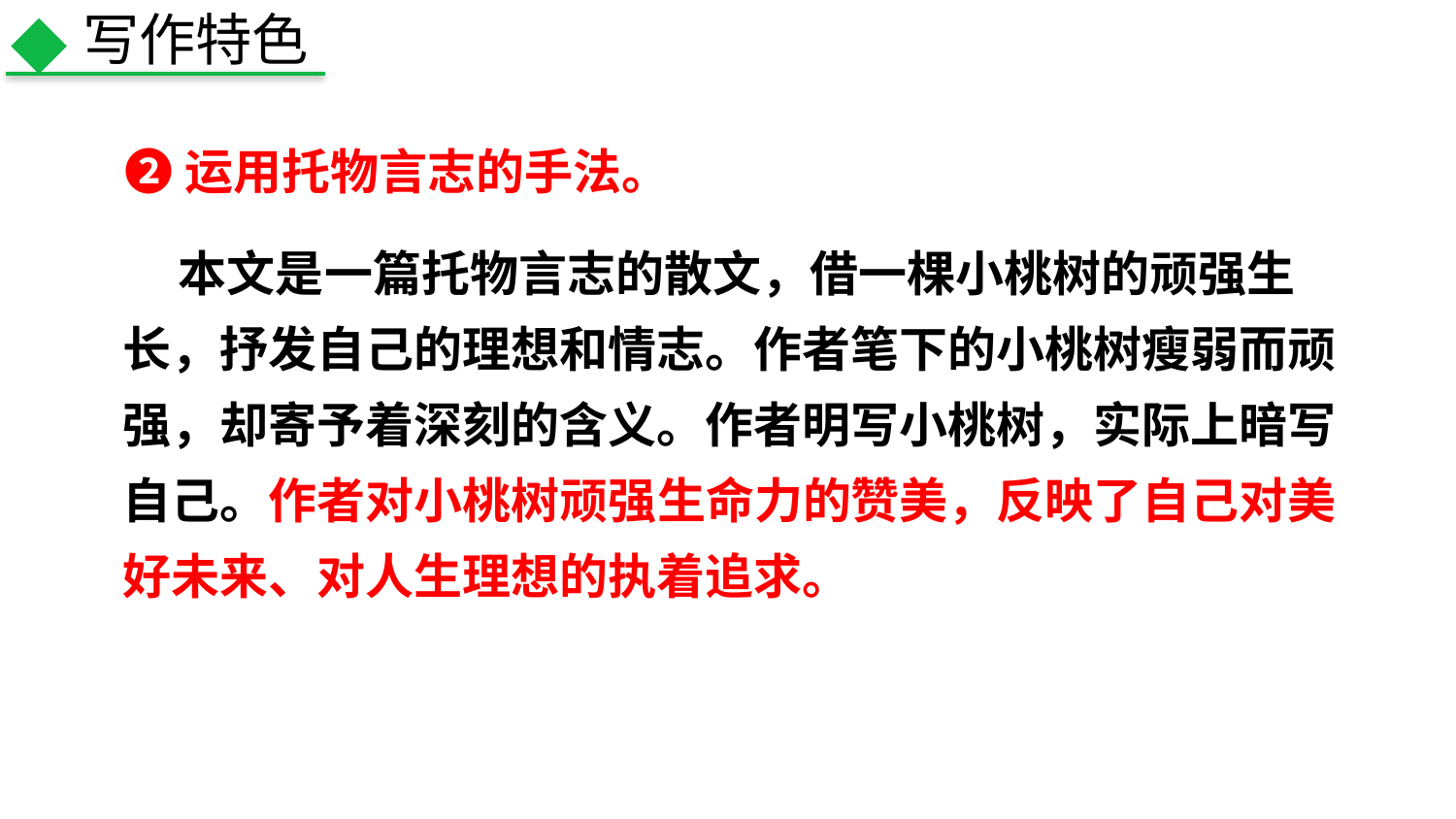

写作特色

❷运用托物言志的手法。
    本文是一篇托物言志的散文，借一棵小桃树的顽强生长，抒发自己的理想和情志。作者笔下的小桃树瘦弱而顽强，却寄予着深刻的含义。作者明写小桃树，实际上暗写自己。作者对小桃树顽强生命力的赞美，反映了自己对美好未来、对人生理想的执着追求。